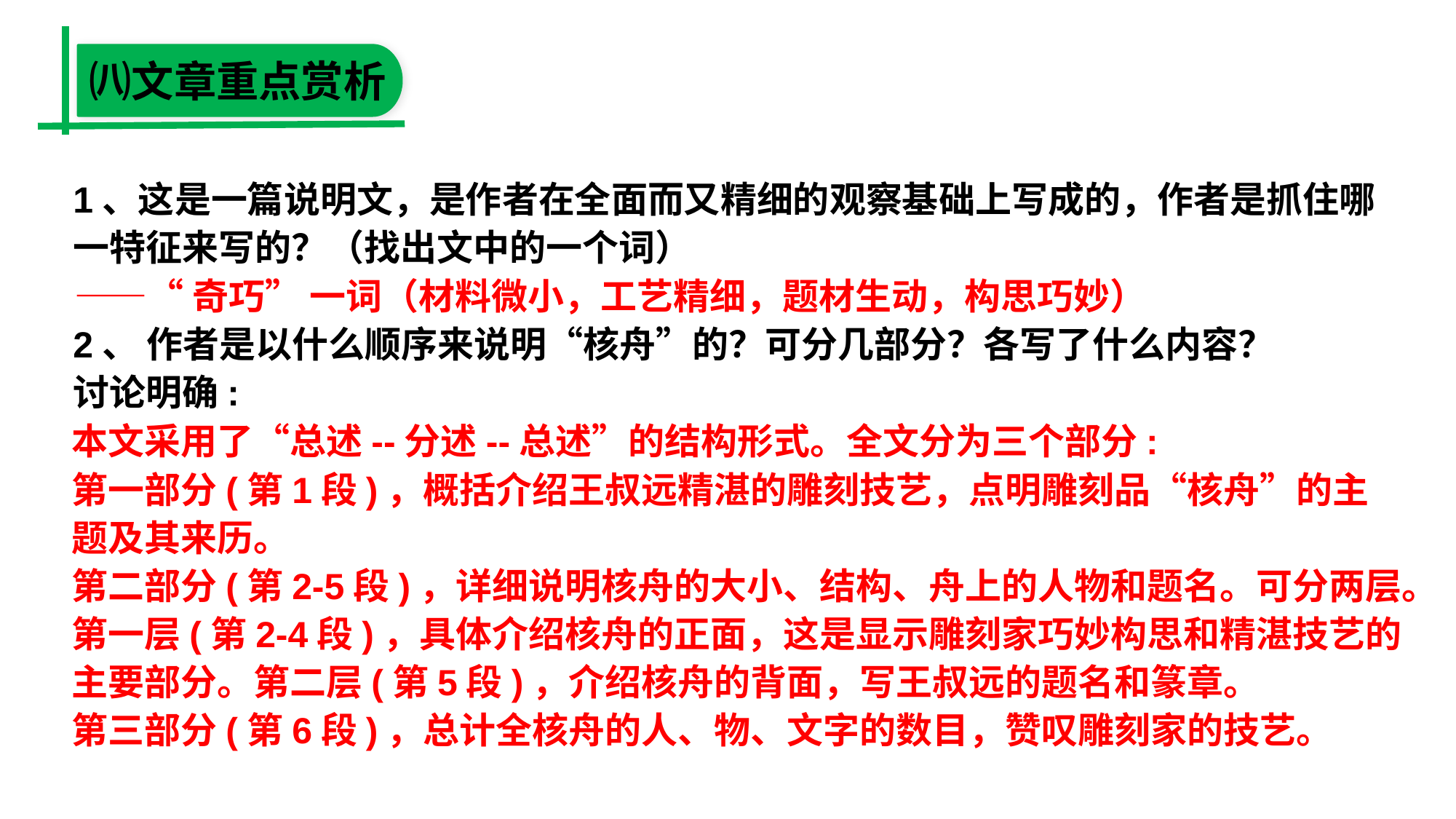

㈧文章重点赏析
1、这是一篇说明文，是作者在全面而又精细的观察基础上写成的，作者是抓住哪一特征来写的？（找出文中的一个词）

2、 作者是以什么顺序来说明“核舟”的？可分几部分？各写了什么内容？
讨论明确:
——“奇巧” 一词（材料微小，工艺精细，题材生动，构思巧妙）
本文采用了“总述--分述--总述”的结构形式。全文分为三个部分:
第一部分(第1段)，概括介绍王叔远精湛的雕刻技艺，点明雕刻品“核舟”的主题及其来历。
第二部分(第2-5段)，详细说明核舟的大小、结构、舟上的人物和题名。可分两层。第一层(第2-4段)，具体介绍核舟的正面，这是显示雕刻家巧妙构思和精湛技艺的主要部分。第二层(第5段)，介绍核舟的背面，写王叔远的题名和篆章。
第三部分(第6段)，总计全核舟的人、物、文字的数目，赞叹雕刻家的技艺。